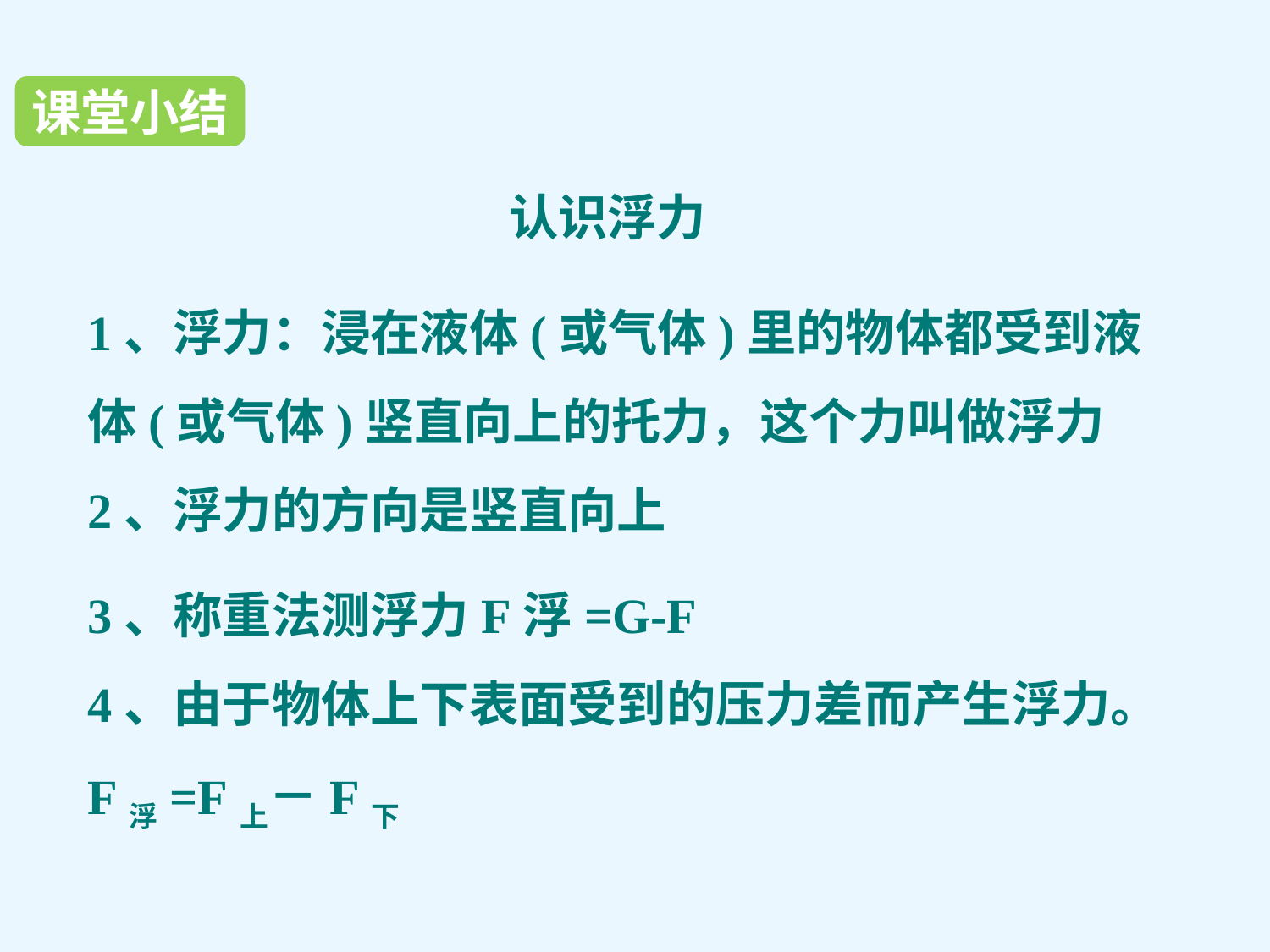

课堂小结
认识浮力
1、浮力：浸在液体(或气体)里的物体都受到液体(或气体)竖直向上的托力，这个力叫做浮力
2、浮力的方向是竖直向上
3、称重法测浮力F浮=G-F
4、由于物体上下表面受到的压力差而产生浮力。F浮=F上－F下